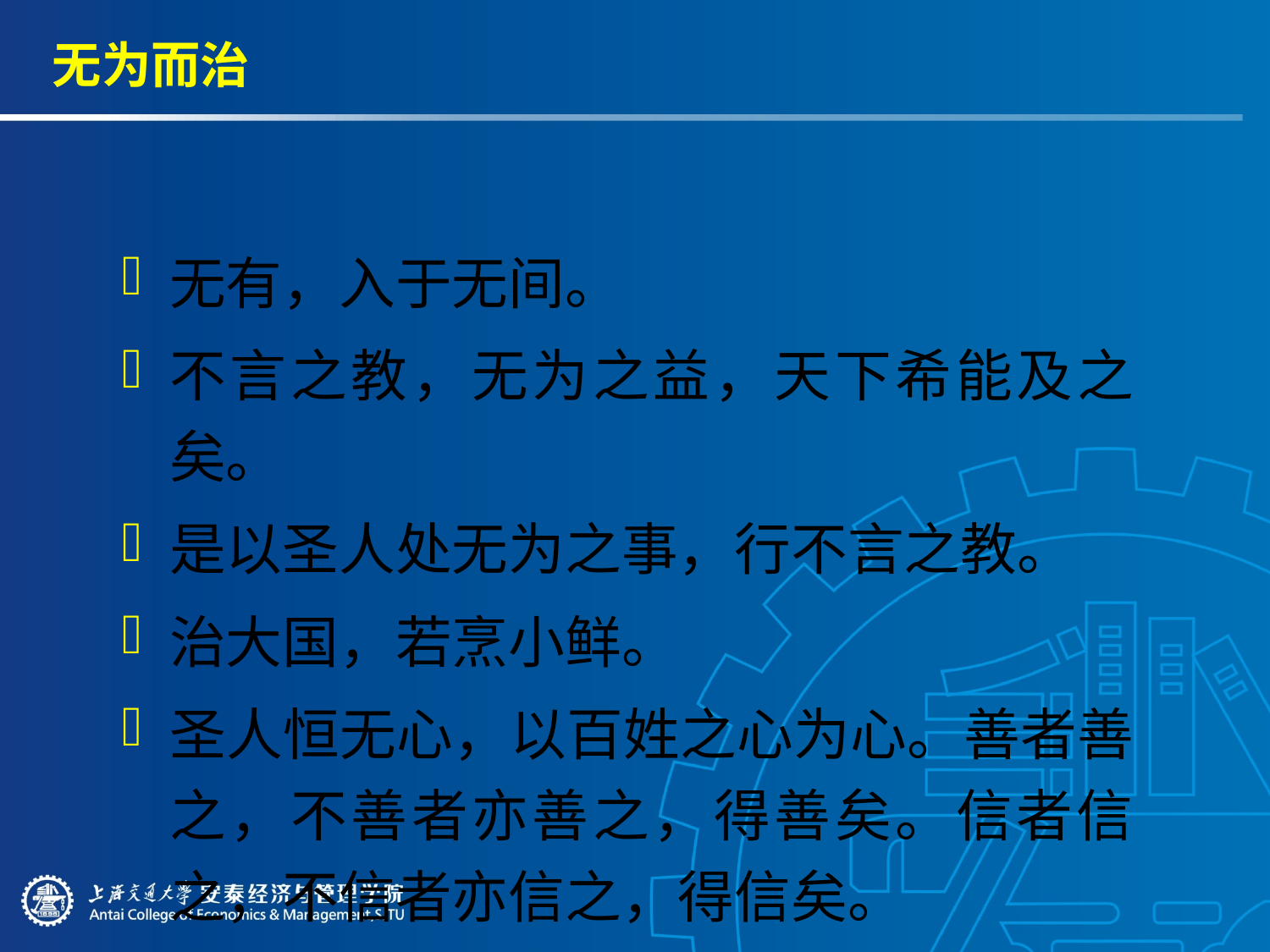

# 无为而治
无有，入于无间。
不言之教，无为之益，天下希能及之矣。
是以圣人处无为之事，行不言之教。
治大国，若烹小鲜。
圣人恒无心，以百姓之心为心。善者善之，不善者亦善之，得善矣。信者信之，不信者亦信之，得信矣。